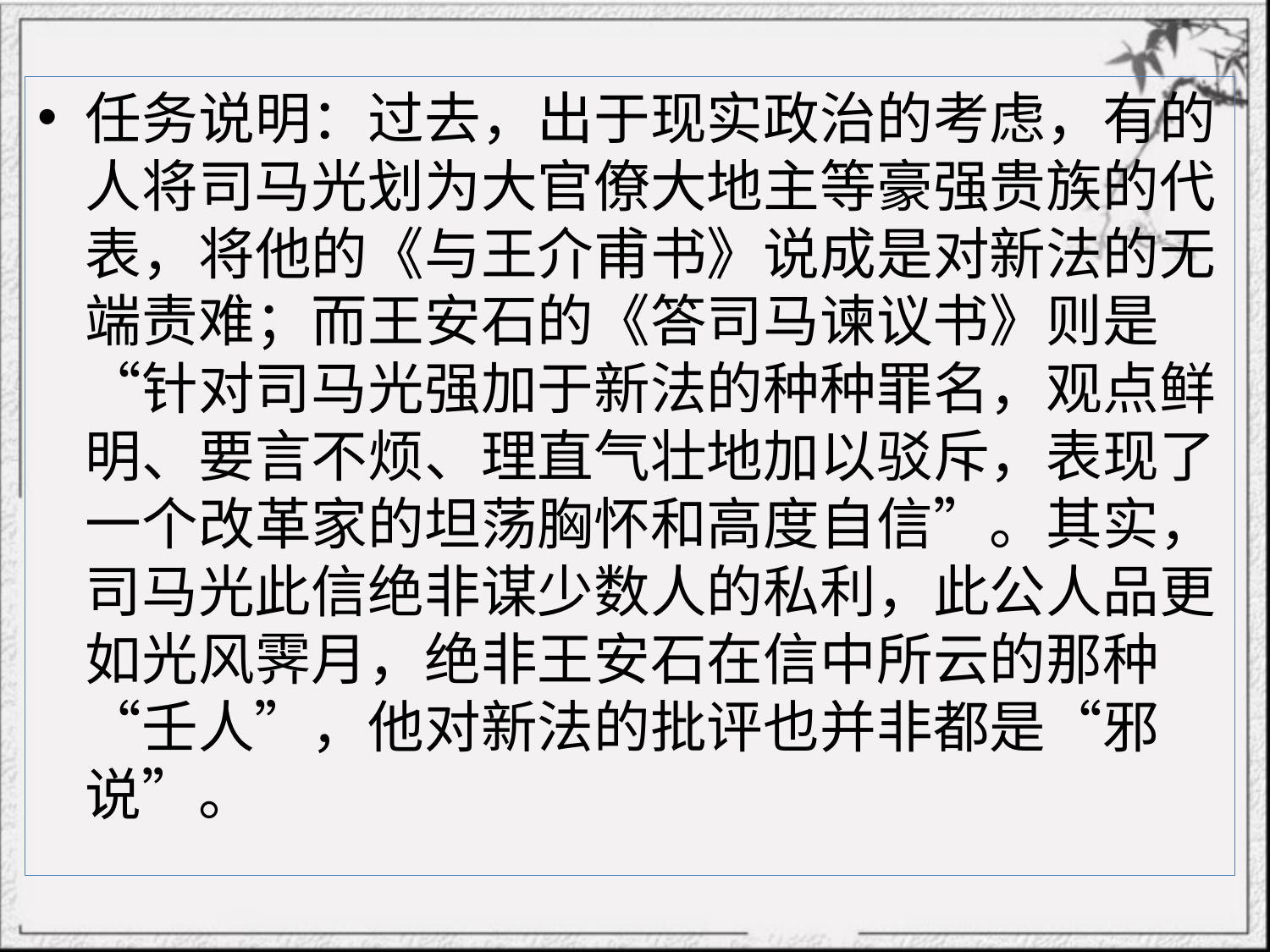

任务说明：过去，出于现实政治的考虑，有的人将司马光划为大官僚大地主等豪强贵族的代表，将他的《与王介甫书》说成是对新法的无端责难；而王安石的《答司马谏议书》则是“针对司马光强加于新法的种种罪名，观点鲜明、要言不烦、理直气壮地加以驳斥，表现了一个改革家的坦荡胸怀和高度自信”。其实，司马光此信绝非谋少数人的私利，此公人品更如光风霁月，绝非王安石在信中所云的那种“壬人”，他对新法的批评也并非都是“邪说”。